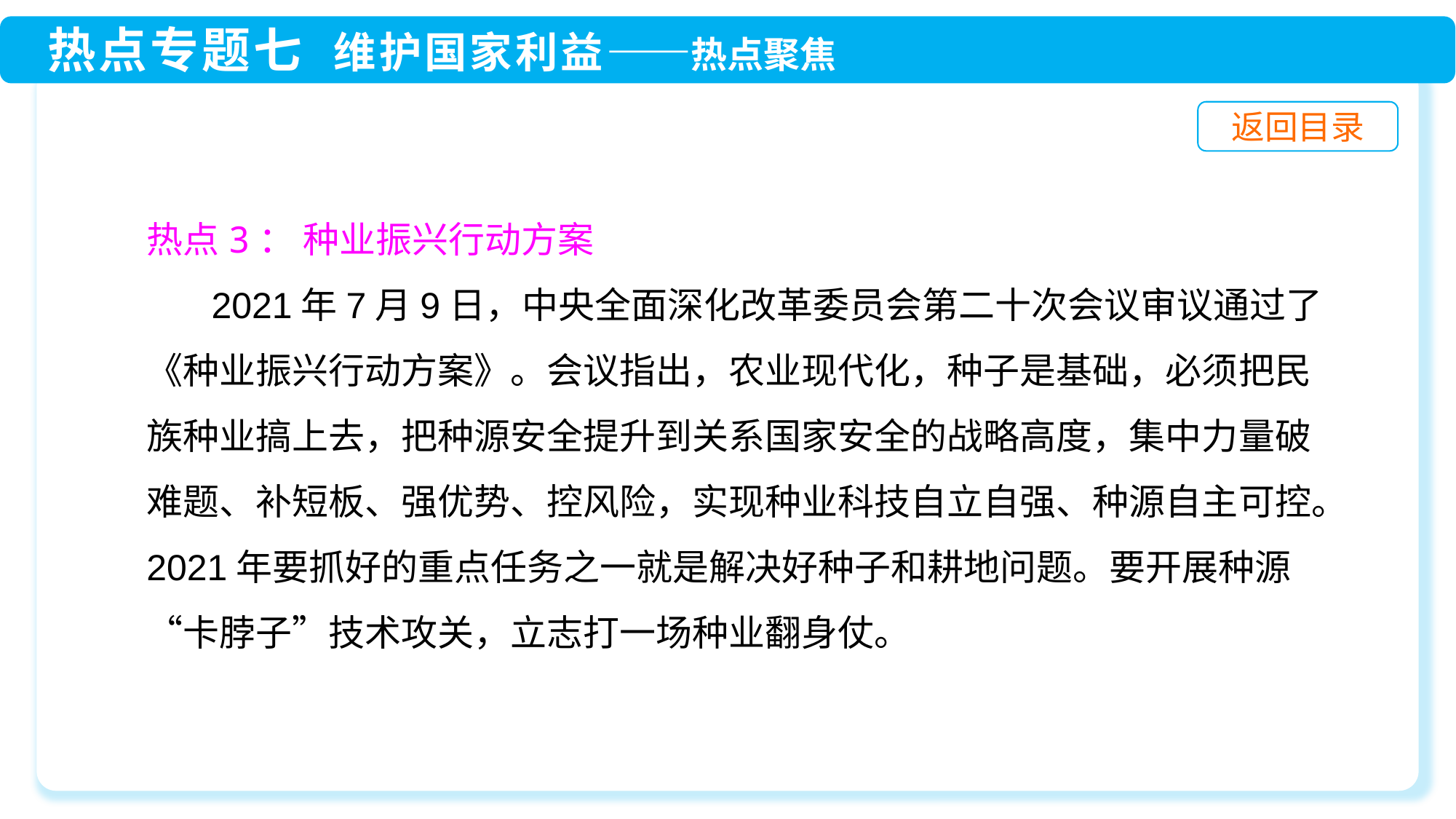

热点3： 种业振兴行动方案
 2021年7月9日，中央全面深化改革委员会第二十次会议审议通过了《种业振兴行动方案》。会议指出，农业现代化，种子是基础，必须把民族种业搞上去，把种源安全提升到关系国家安全的战略高度，集中力量破难题、补短板、强优势、控风险，实现种业科技自立自强、种源自主可控。2021年要抓好的重点任务之一就是解决好种子和耕地问题。要开展种源“卡脖子”技术攻关，立志打一场种业翻身仗。